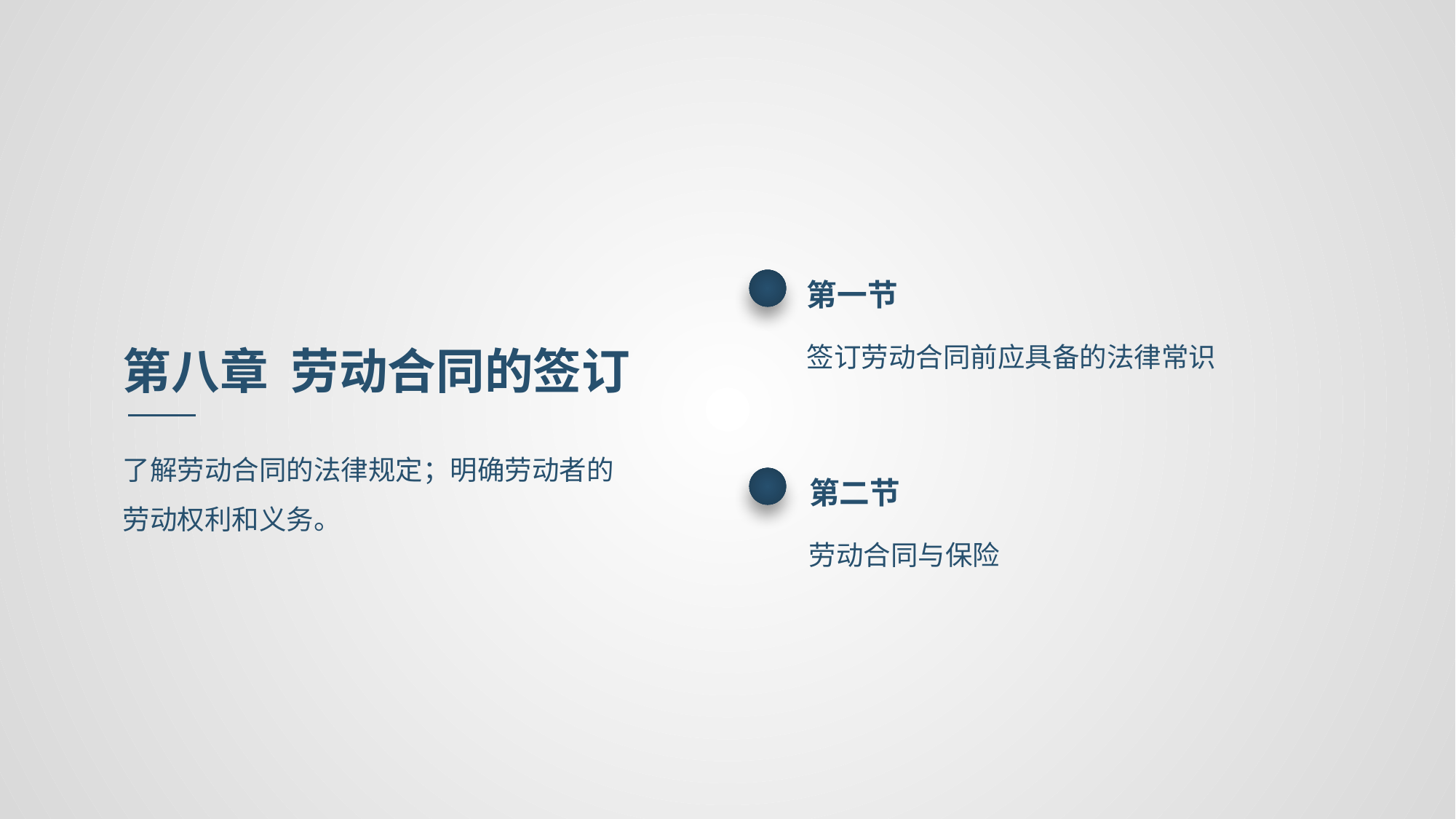

第一节
签订劳动合同前应具备的法律常识
第八章  劳动合同的签订
了解劳动合同的法律规定；明确劳动者的劳动权利和义务。

第二节
劳动合同与保险